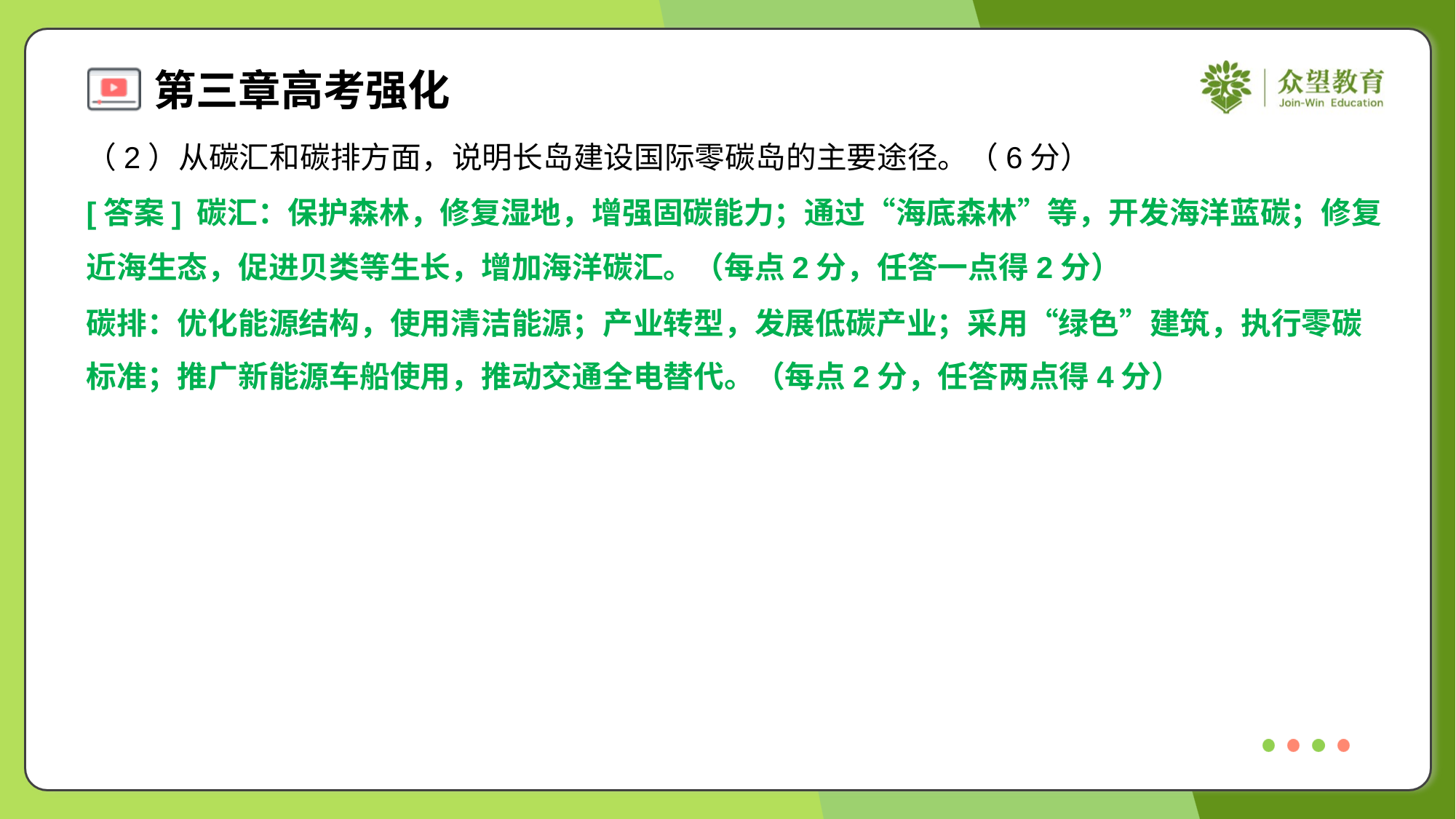

（2）从碳汇和碳排方面，说明长岛建设国际零碳岛的主要途径。（6分）
[答案] 碳汇：保护森林，修复湿地，增强固碳能力；通过“海底森林”等，开发海洋蓝碳；修复
近海生态，促进贝类等生长，增加海洋碳汇。（每点2分，任答一点得2分）
碳排：优化能源结构，使用清洁能源；产业转型，发展低碳产业；采用“绿色”建筑，执行零碳
标准；推广新能源车船使用，推动交通全电替代。（每点2分，任答两点得4分）